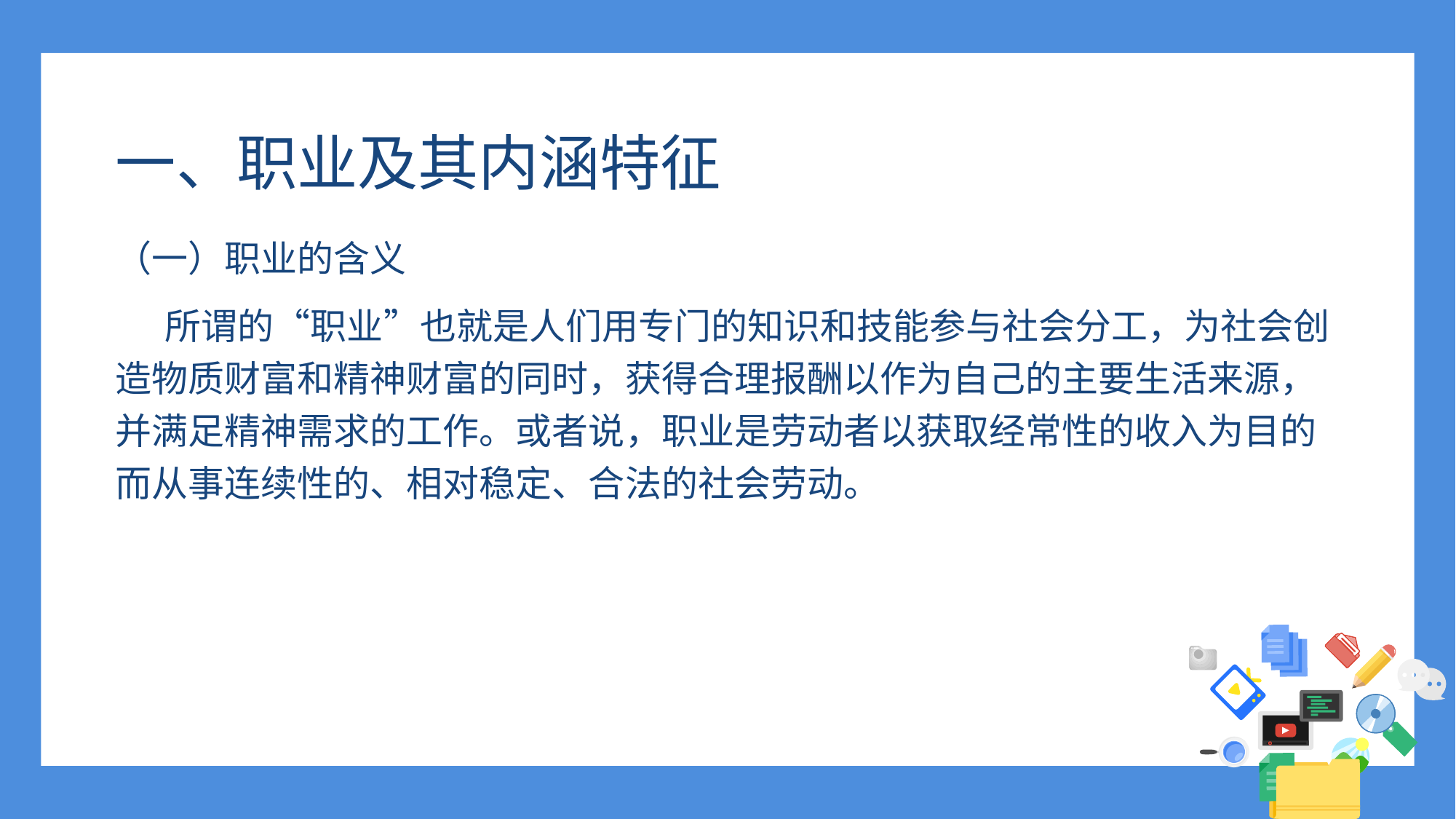

# 一、职业及其内涵特征
（一）职业的含义
     所谓的“职业”也就是人们用专门的知识和技能参与社会分工，为社会创造物质财富和精神财富的同时，获得合理报酬以作为自己的主要生活来源，并满足精神需求的工作。或者说，职业是劳动者以获取经常性的收入为目的而从事连续性的、相对稳定、合法的社会劳动。